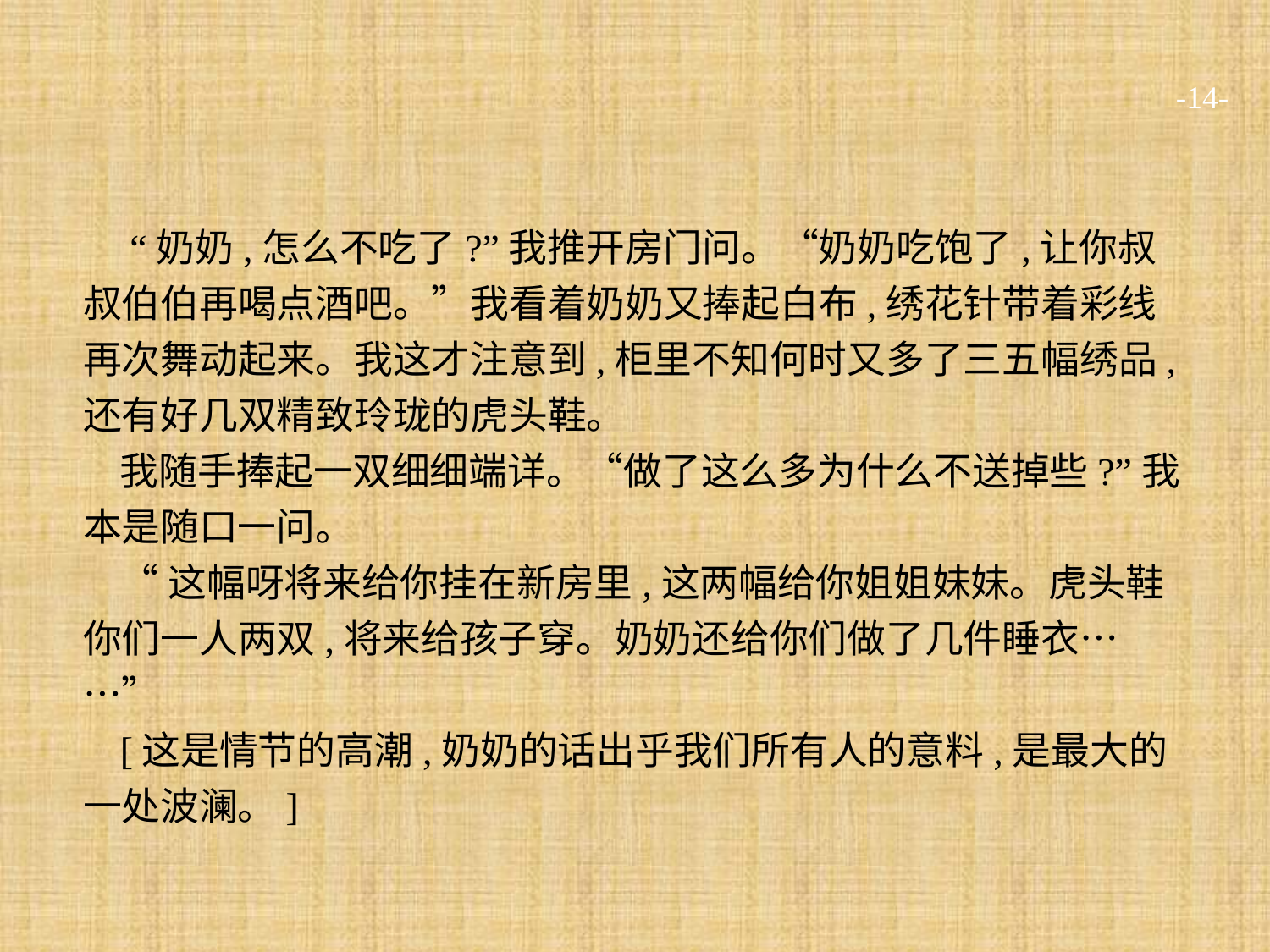

-14-
 “奶奶,怎么不吃了?”我推开房门问。“奶奶吃饱了,让你叔叔伯伯再喝点酒吧。”我看着奶奶又捧起白布,绣花针带着彩线再次舞动起来。我这才注意到,柜里不知何时又多了三五幅绣品,还有好几双精致玲珑的虎头鞋。
我随手捧起一双细细端详。“做了这么多为什么不送掉些?”我本是随口一问。
“这幅呀将来给你挂在新房里,这两幅给你姐姐妹妹。虎头鞋你们一人两双,将来给孩子穿。奶奶还给你们做了几件睡衣……”
[这是情节的高潮,奶奶的话出乎我们所有人的意料,是最大的一处波澜。]